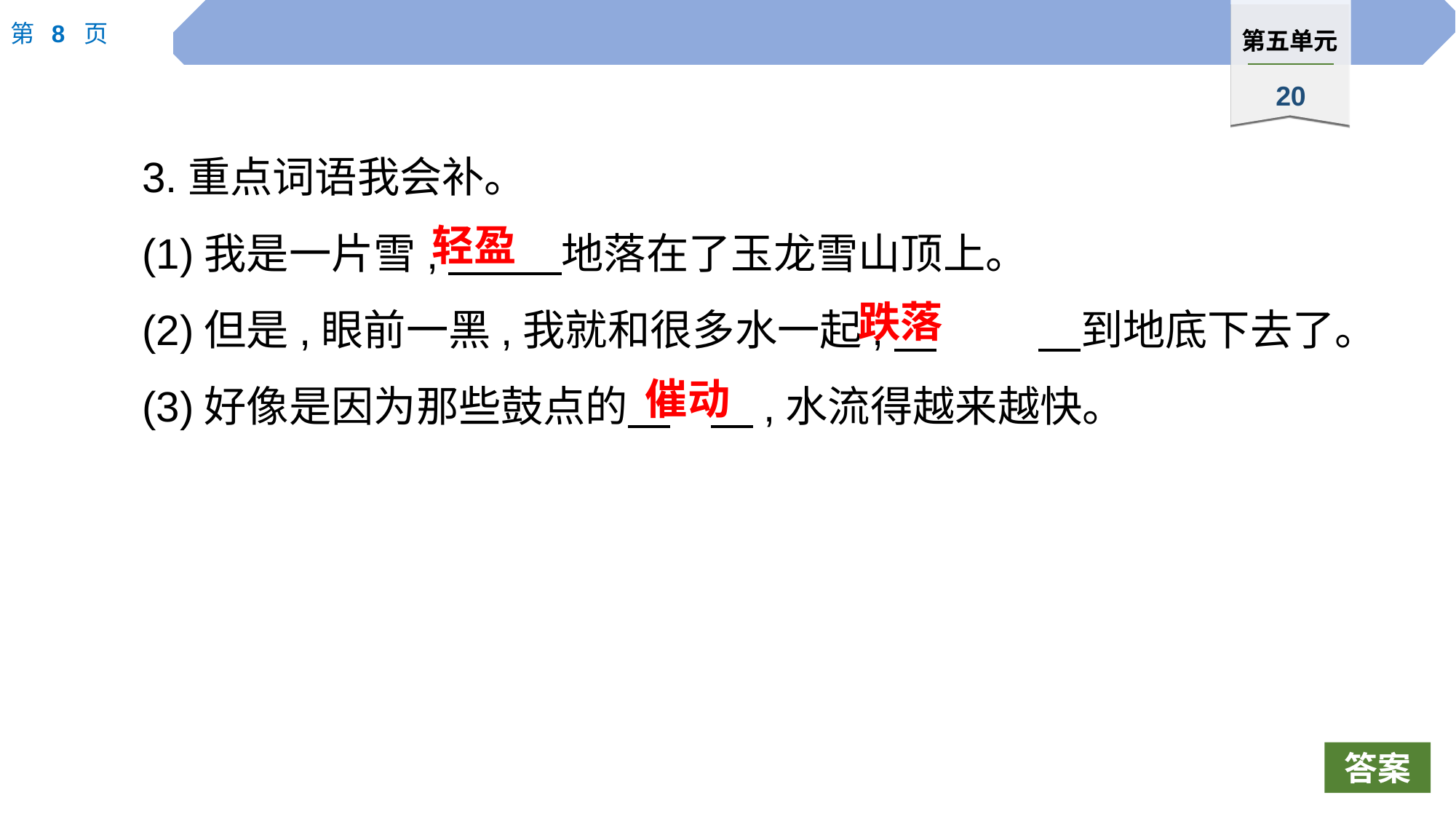

3.重点词语我会补。
(1)我是一片雪,　   　地落在了玉龙雪山顶上。
(2)但是,眼前一黑,我就和很多水一起,　	　到地底下去了。
(3)好像是因为那些鼓点的　	　,水流得越来越快。
轻盈
跌落
催动
答案